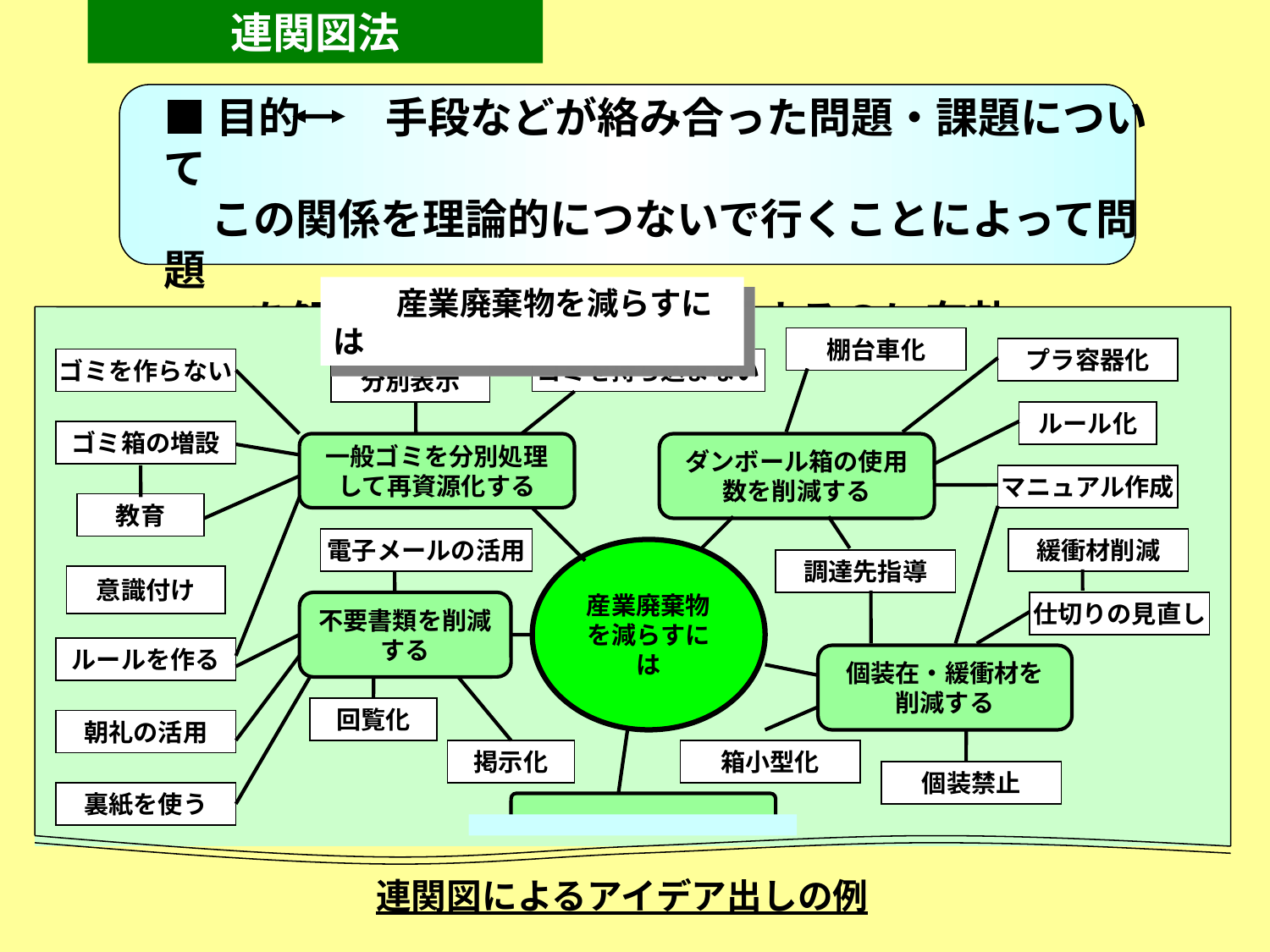

連関図法

■目的　　手段などが絡み合った問題・課題について
     この関係を理論的につないで行くことによって問題
　　を解明したり方策案を発掘するのに有効。

　　産業廃棄物を減らすには

棚台車化
プラ容器化
ゴミを作らない
ゴミを持ち込まない

分別表示

ルール化
ゴミ箱の増設

一般ゴミを分別処理して再資源化する
ダンボール箱の使用数を削減する

マニュアル作成

教育

電子メールの活用
緩衝材削減
産業廃棄物を減らすには
調達先指導
意識付け

不要書類を削減する
仕切りの見直し

ルールを作る
個装在・緩衝材を削減する

回覧化

朝礼の活用

掲示化
箱小型化
個装禁止
裏紙を使う

連関図によるアイデア出しの例